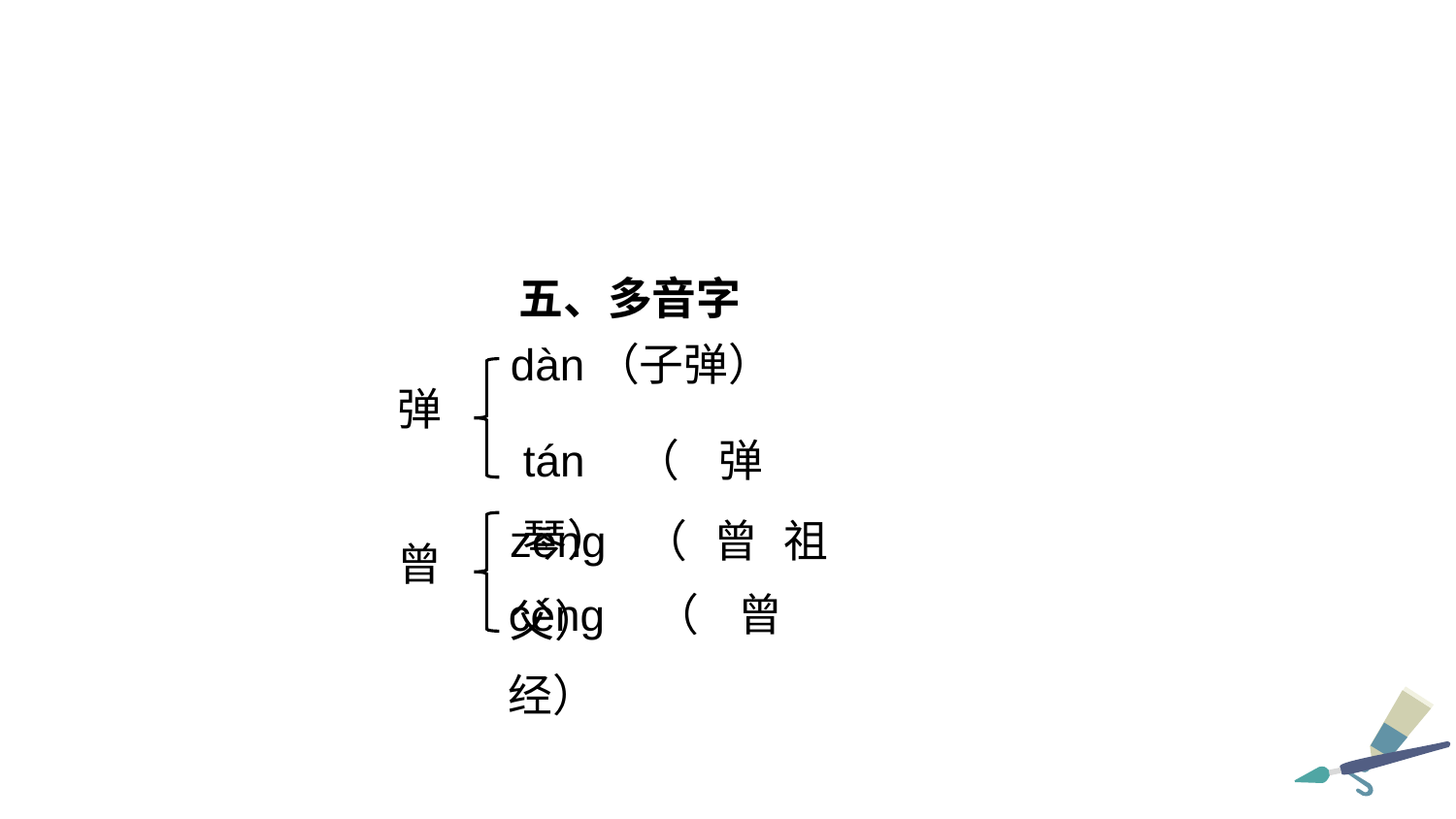

五、多音字

dàn（子弹）

弹
tán（弹琴）
zēng（曾祖父）

曾
céng（曾经）